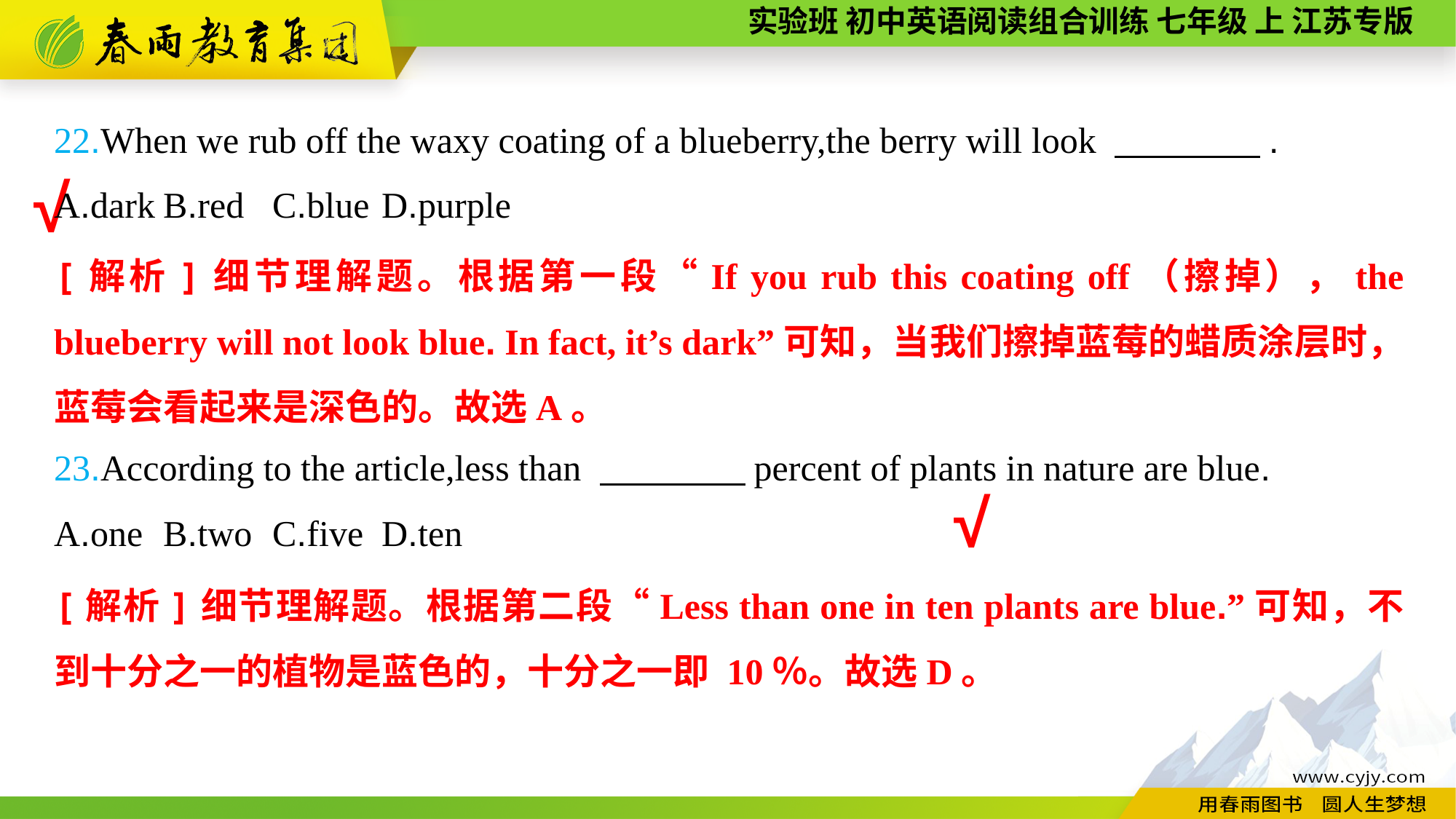

22.When we rub off the waxy coating of a blueberry,the berry will look 　　　　.
A.dark	B.red	C.blue	D.purple

23.According to the article,less than 　　　　percent of plants in nature are blue.
A.one	B.two	C.five	D.ten
√
[解析]细节理解题。根据第一段“If you rub this coating off（擦掉），the blueberry will not look blue. In fact, it’s dark”可知，当我们擦掉蓝莓的蜡质涂层时，蓝莓会看起来是深色的。故选A。
√
[解析]细节理解题。根据第二段“Less than one in ten plants are blue.”可知，不到十分之一的植物是蓝色的，十分之一即 10％。故选D。